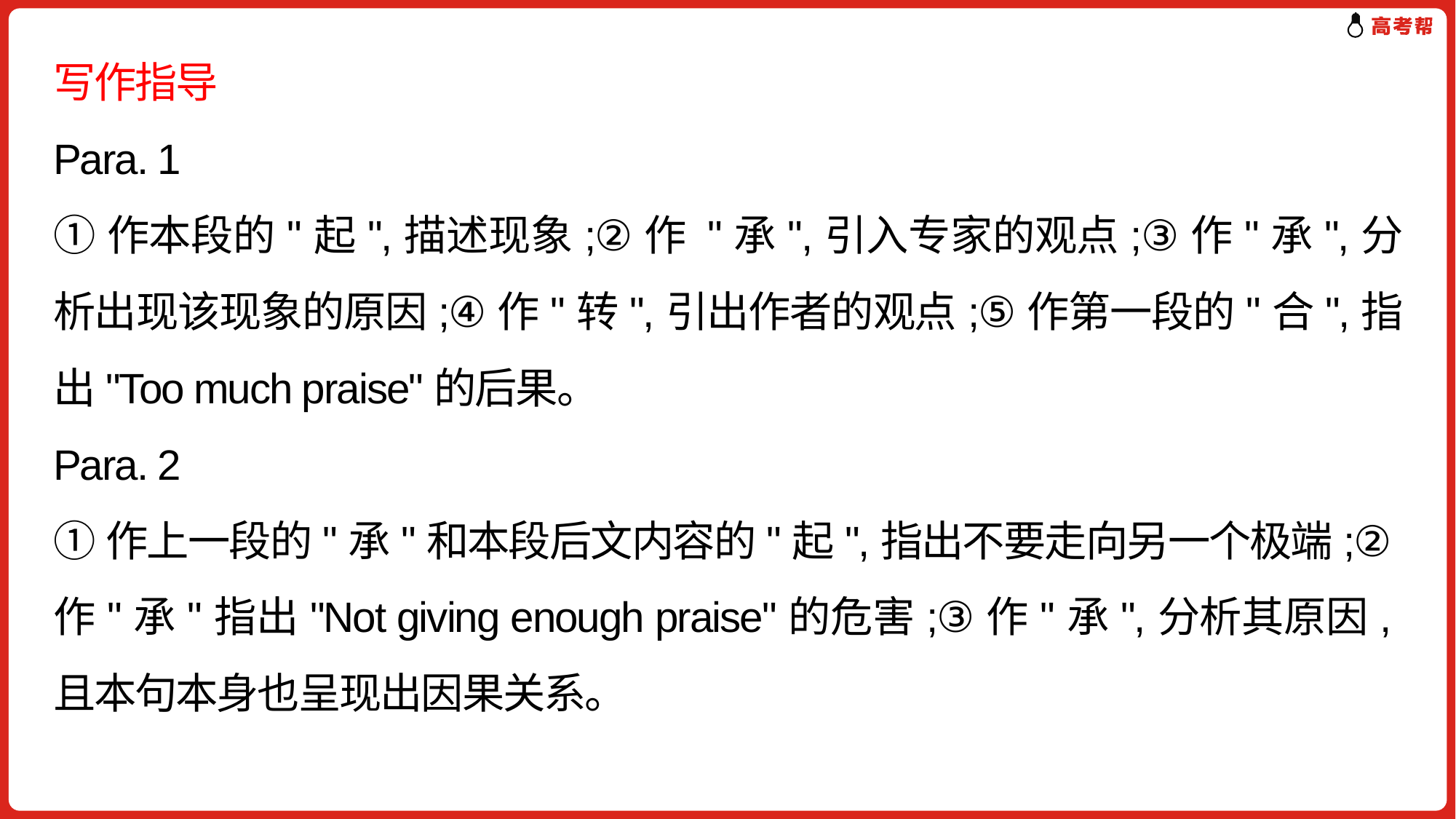

写作指导
Para. 1
①作本段的"起",描述现象;②作 "承",引入专家的观点;③作"承",分析出现该现象的原因;④作"转",引出作者的观点;⑤作第一段的"合",指出"Too much praise"的后果。
Para. 2
①作上一段的"承"和本段后文内容的"起",指出不要走向另一个极端;②作"承"指出"Not giving enough praise"的危害;③作"承",分析其原因,且本句本身也呈现出因果关系。